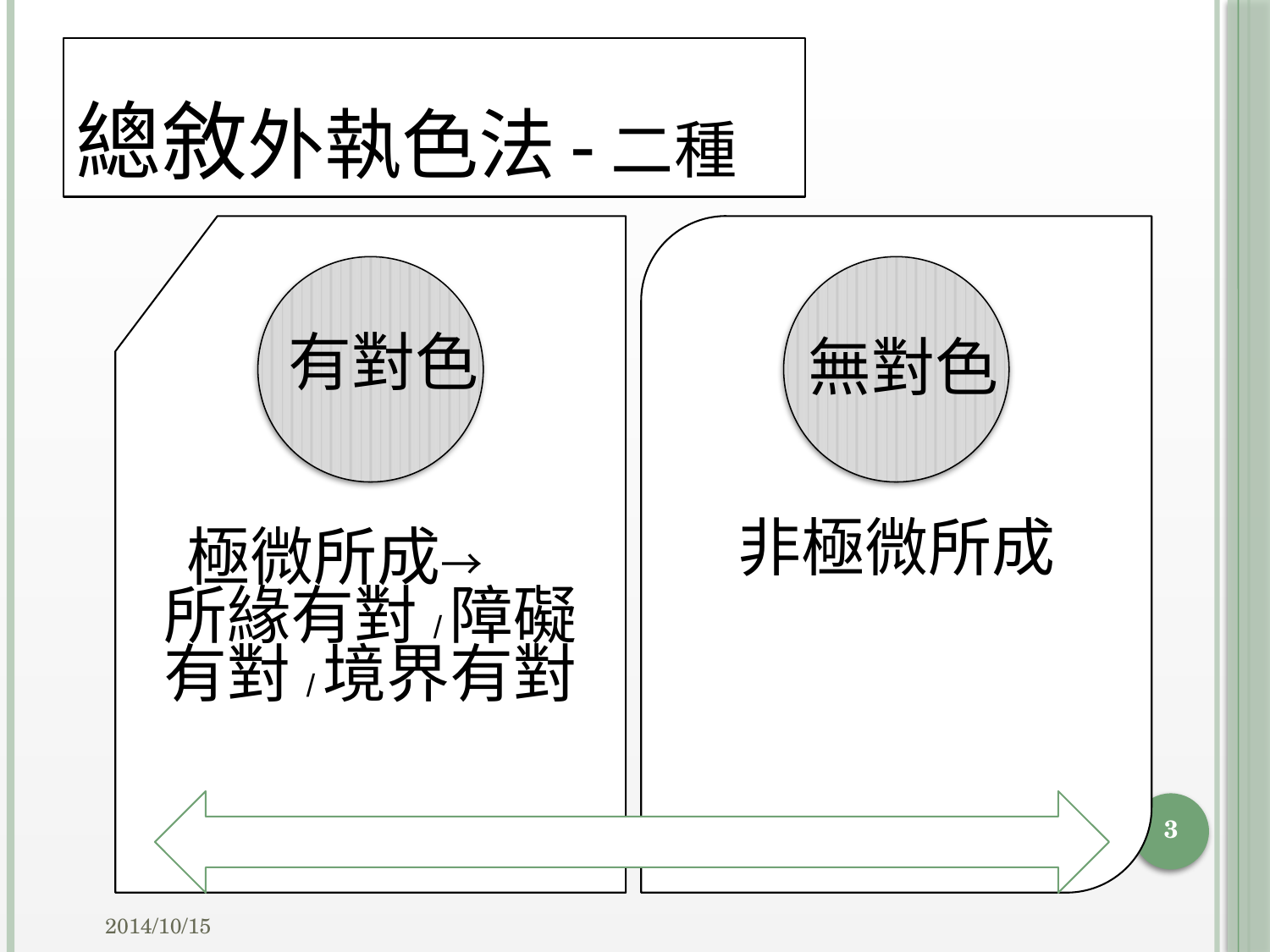

# 總敘外執色法-二種
極微所成→      所緣有對/障礙有對/境界有對
非極微所成
有對色
無對色
3
2014/10/15